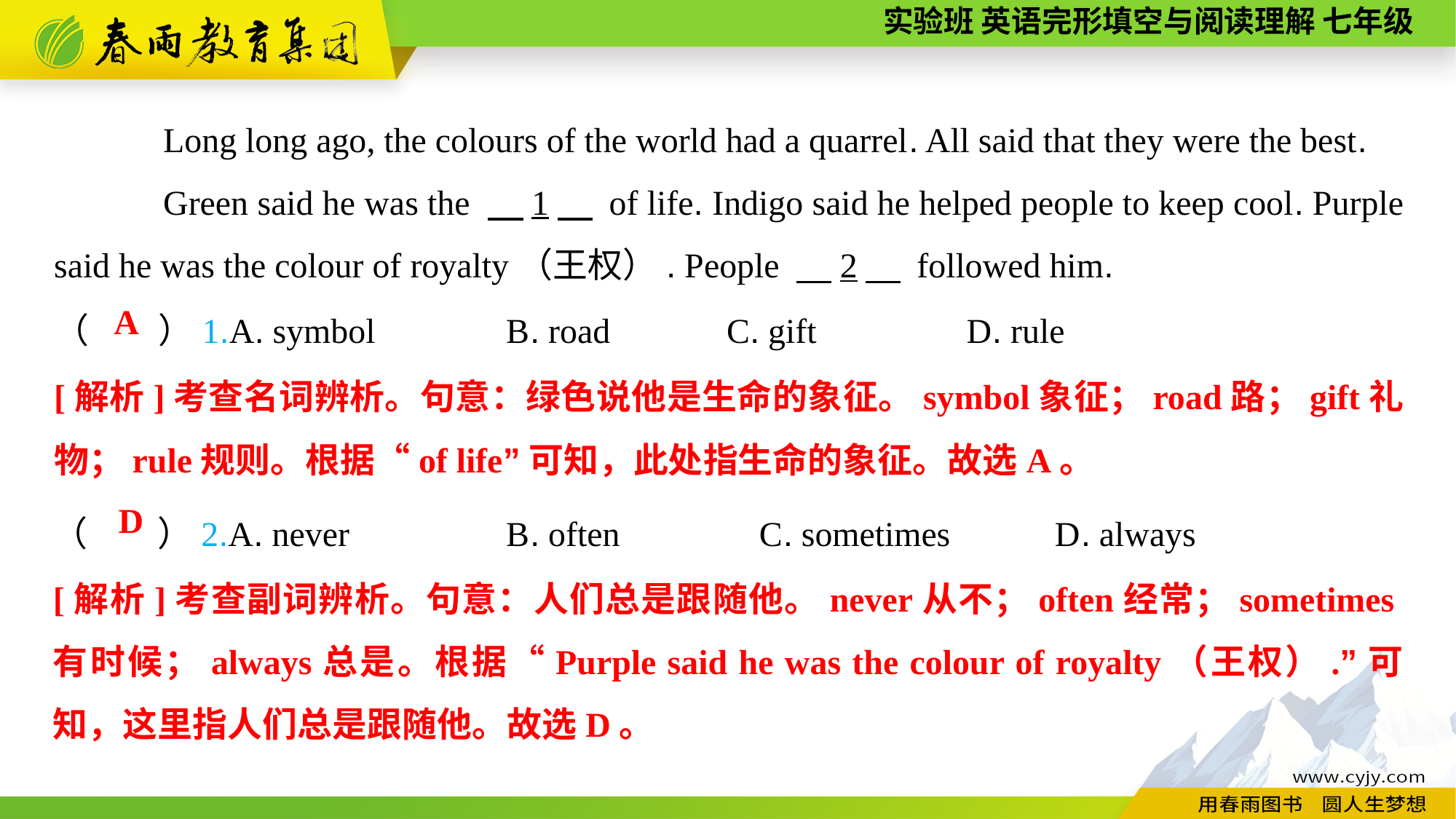

Long long ago, the colours of the world had a quarrel. All said that they were the best.
Green said he was the 　1　 of life. Indigo said he helped people to keep cool. Purple said he was the colour of royalty（王权）. People 　2　 followed him.
（　　）1.A. symbol               B. road	  C. gift	                 D. rule
A
[解析]考查名词辨析。句意：绿色说他是生命的象征。symbol象征；road路；gift礼物；rule规则。根据“of life”可知，此处指生命的象征。故选A。
（　　）2.A. never                  B. often                C. sometimes            D. always
D
[解析]考查副词辨析。句意：人们总是跟随他。never从不；often经常；sometimes有时候；always总是。根据“Purple said he was the colour of royalty（王权）.”可知，这里指人们总是跟随他。故选D。